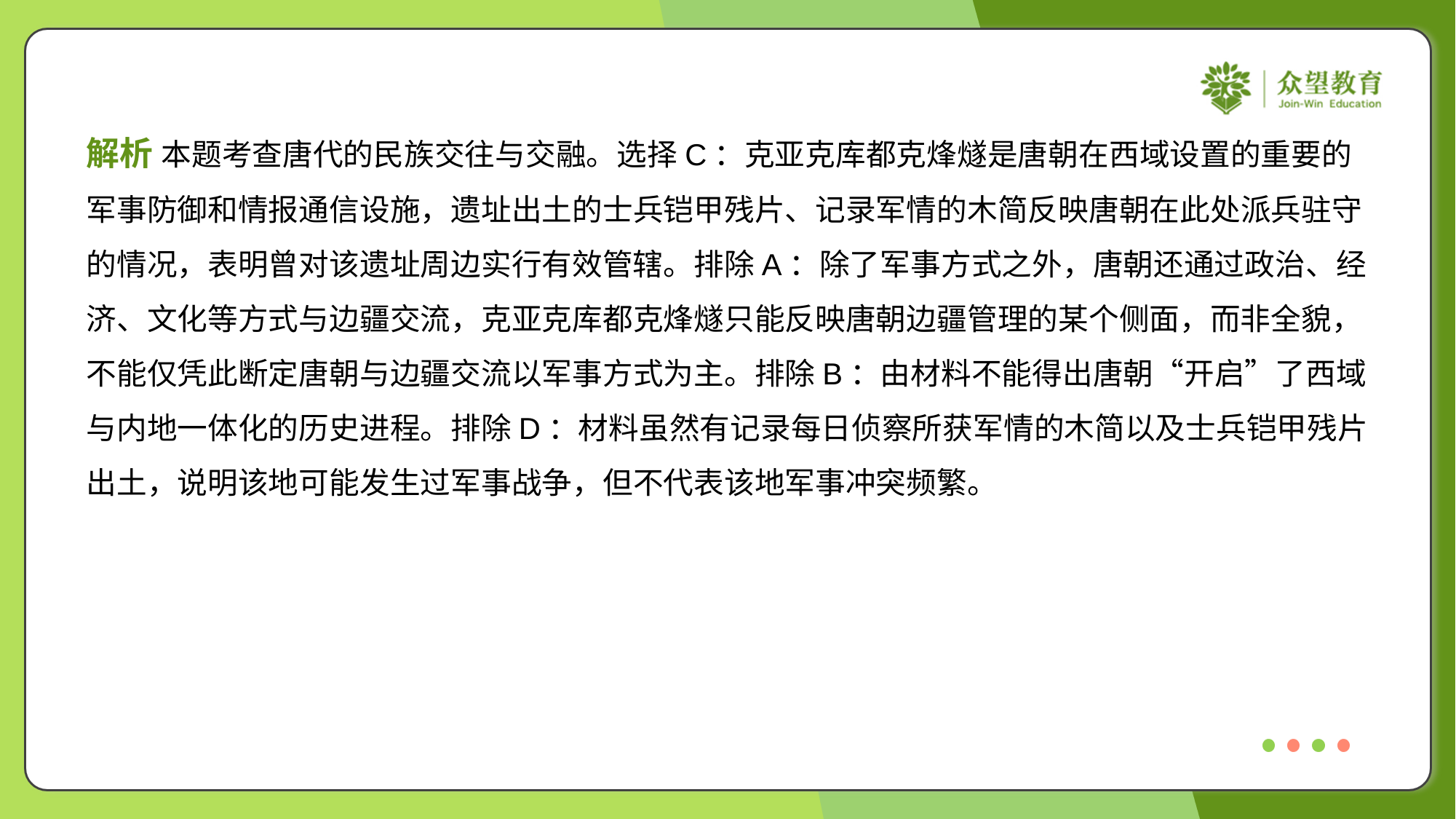

解析 本题考查唐代的民族交往与交融。选择C：克亚克库都克烽燧是唐朝在西域设置的重要的
军事防御和情报通信设施，遗址出土的士兵铠甲残片、记录军情的木简反映唐朝在此处派兵驻守
的情况，表明曾对该遗址周边实行有效管辖。排除A：除了军事方式之外，唐朝还通过政治、经
济、文化等方式与边疆交流，克亚克库都克烽燧只能反映唐朝边疆管理的某个侧面，而非全貌，
不能仅凭此断定唐朝与边疆交流以军事方式为主。排除B：由材料不能得出唐朝“开启”了西域
与内地一体化的历史进程。排除D：材料虽然有记录每日侦察所获军情的木简以及士兵铠甲残片
出土，说明该地可能发生过军事战争，但不代表该地军事冲突频繁。